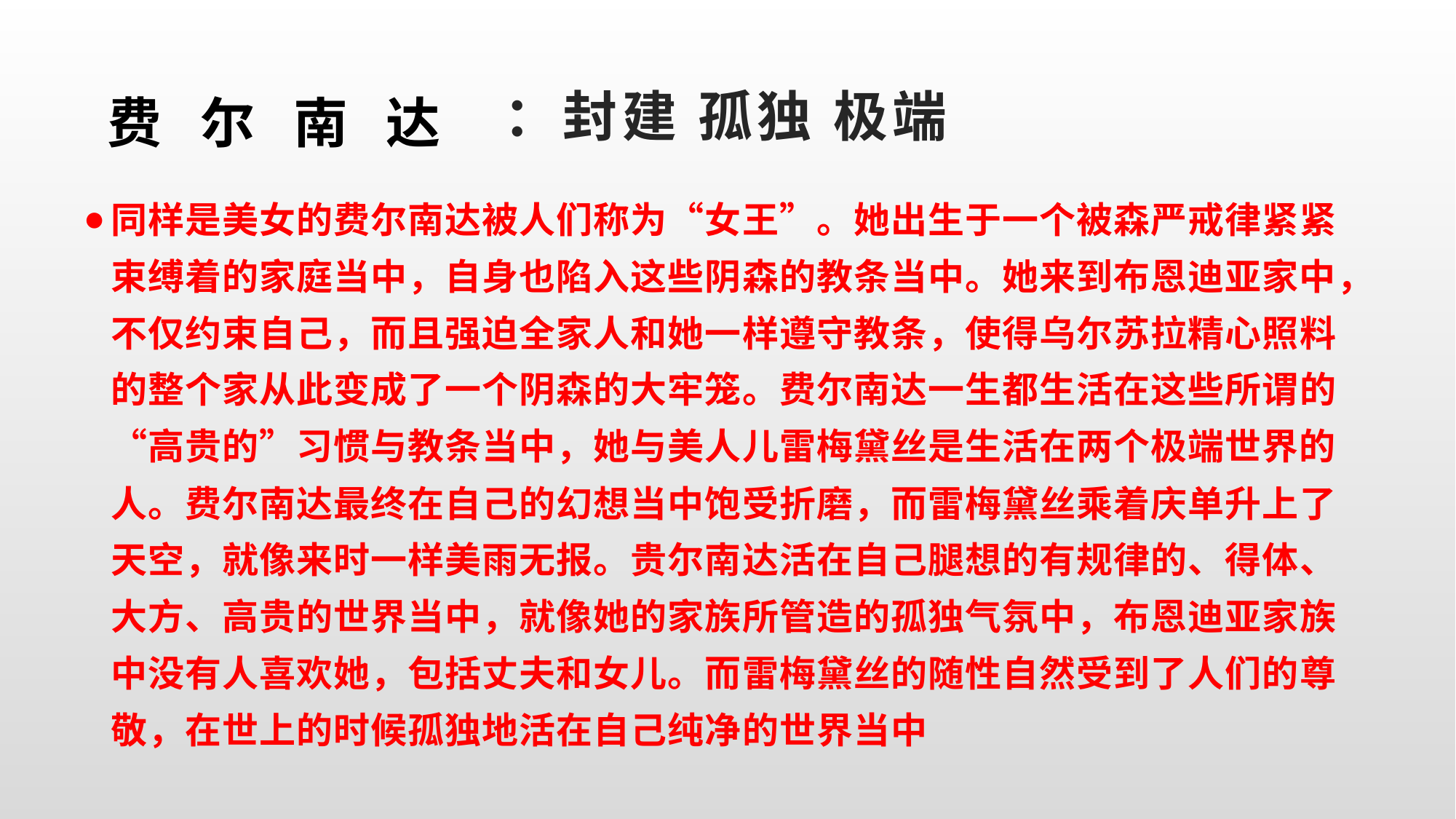

：封建 孤独 极端
费  尔  南  达
同样是美女的费尔南达被人们称为“女王”。她出生于一个被森严戒律紧紧束缚着的家庭当中，自身也陷入这些阴森的教条当中。她来到布恩迪亚家中，不仅约束自己，而且强迫全家人和她一样遵守教条，使得乌尔苏拉精心照料的整个家从此变成了一个阴森的大牢笼。费尔南达一生都生活在这些所谓的“高贵的”习惯与教条当中，她与美人儿雷梅黛丝是生活在两个极端世界的人。费尔南达最终在自己的幻想当中饱受折磨，而雷梅黛丝乘着庆单升上了天空，就像来时一样美雨无报。贵尔南达活在自己腿想的有规律的、得体、大方、高贵的世界当中，就像她的家族所管造的孤独气氛中，布恩迪亚家族中没有人喜欢她，包括丈夫和女儿。而雷梅黛丝的随性自然受到了人们的尊敬，在世上的时候孤独地活在自己纯净的世界当中